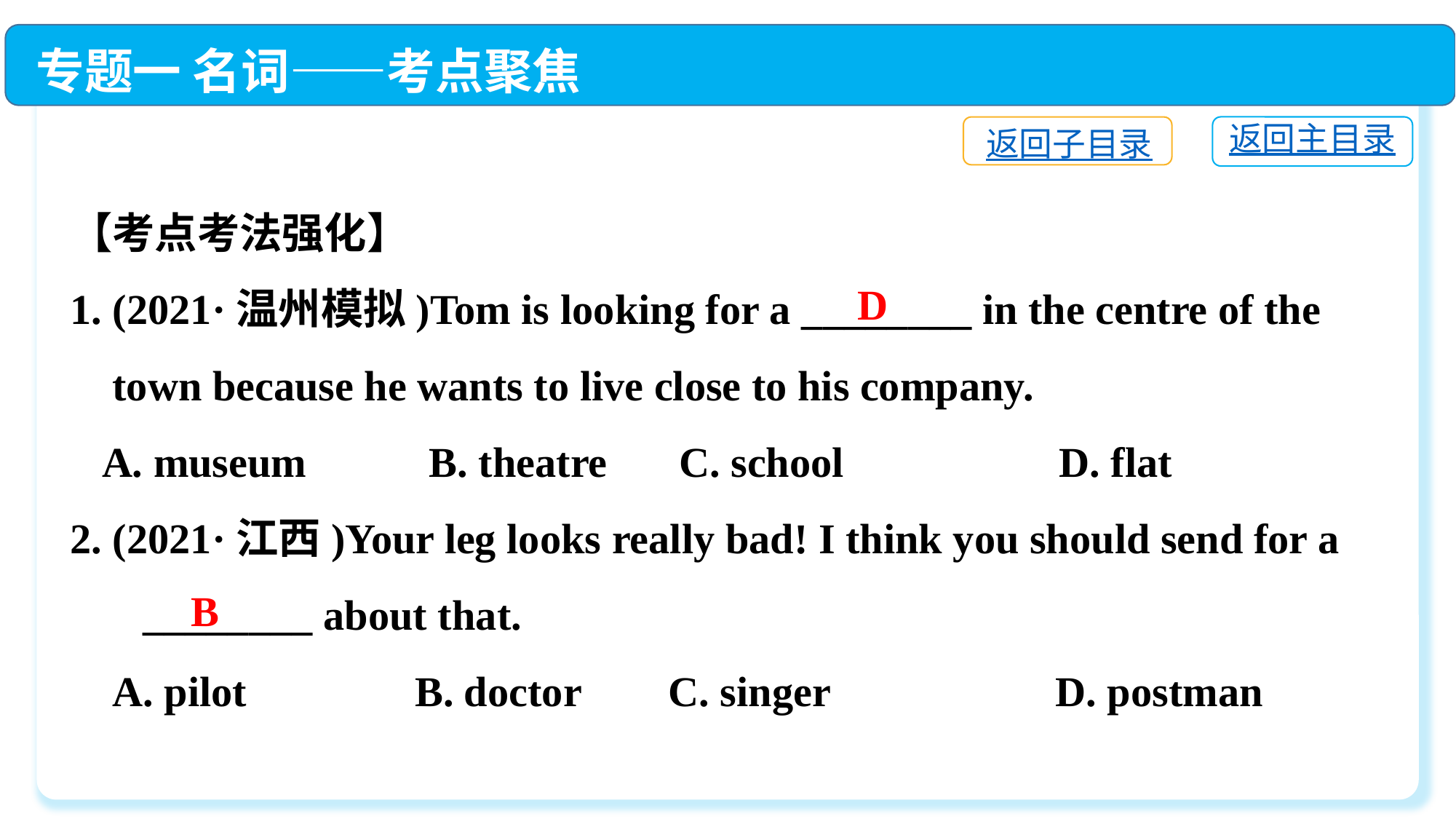

专题一 名词——考点聚焦

返回主目录

返回子目录
【考点考法强化】
1. (2021·温州模拟)Tom is looking for a ________ in the centre of the
    town because he wants to live close to his company.
   A. museum	   B. theatre	      C. school	           D. flat
2. (2021·江西)Your leg looks really bad! I think you should send for a
 　________ about that.
    A. pilot	            B. doctor	     C. singer	                     D. postman

D
B